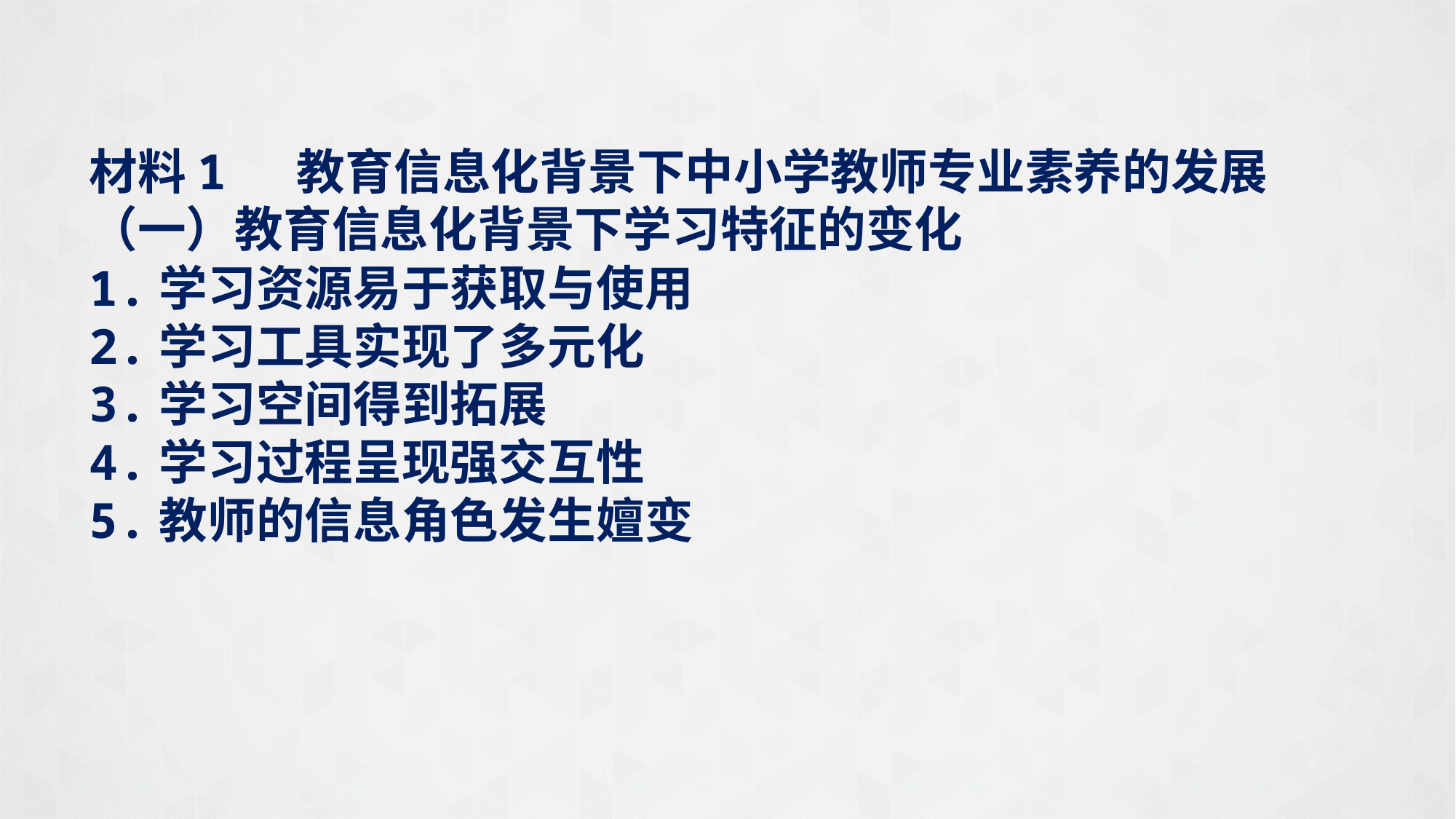

材料1  教育信息化背景下中小学教师专业素养的发展
（一）教育信息化背景下学习特征的变化
1.学习资源易于获取与使用
2.学习工具实现了多元化
3.学习空间得到拓展
4.学习过程呈现强交互性
5.教师的信息角色发生嬗变